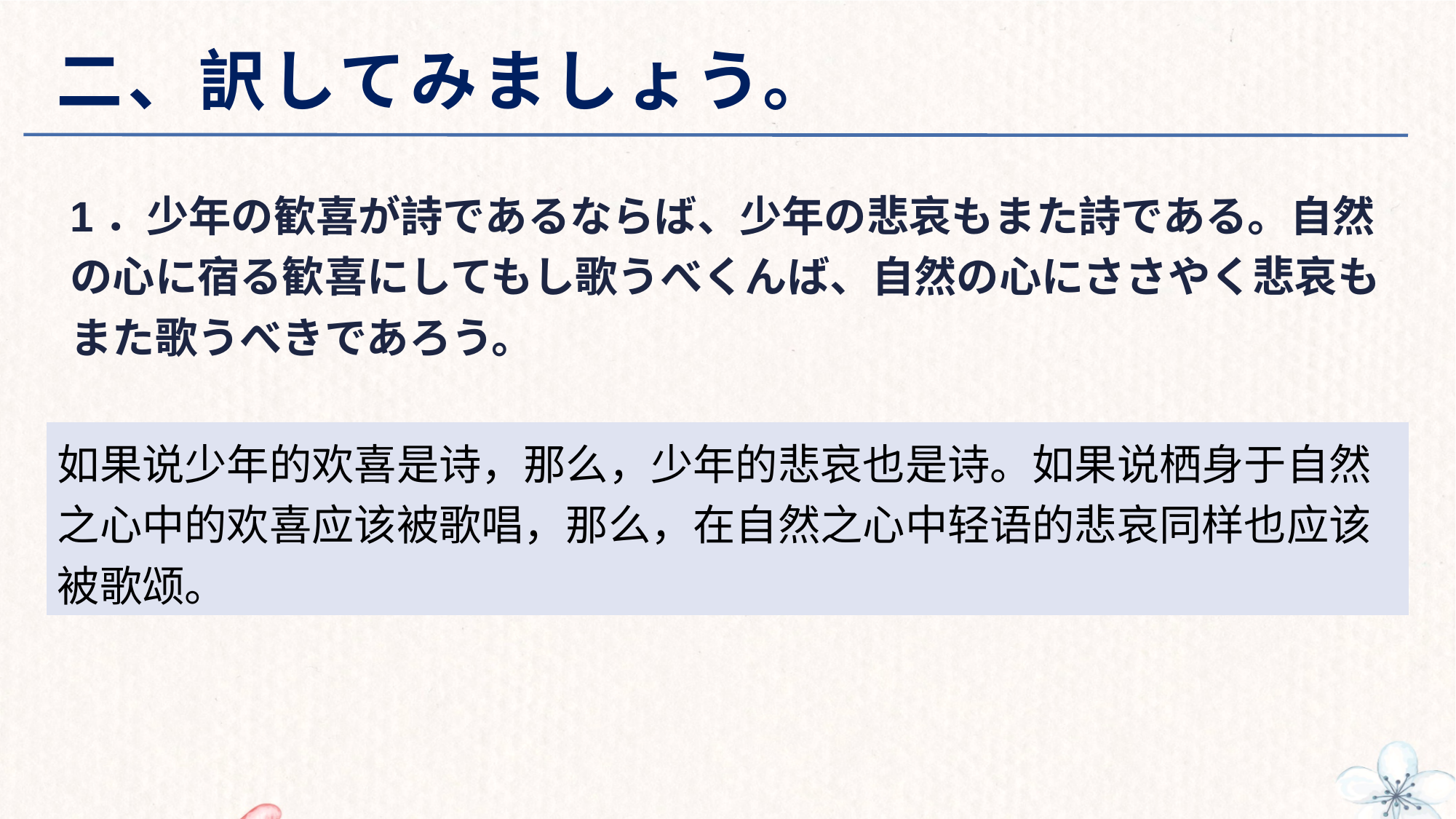

# 二、訳してみましょう。
1．少年の歓喜が詩であるならば、少年の悲哀もまた詩である。自然の心に宿る歓喜にしてもし歌うべくんば、自然の心にささやく悲哀もまた歌うべきであろう。
如果说少年的欢喜是诗，那么，少年的悲哀也是诗。如果说栖身于自然之心中的欢喜应该被歌唱，那么，在自然之心中轻语的悲哀同样也应该被歌颂。